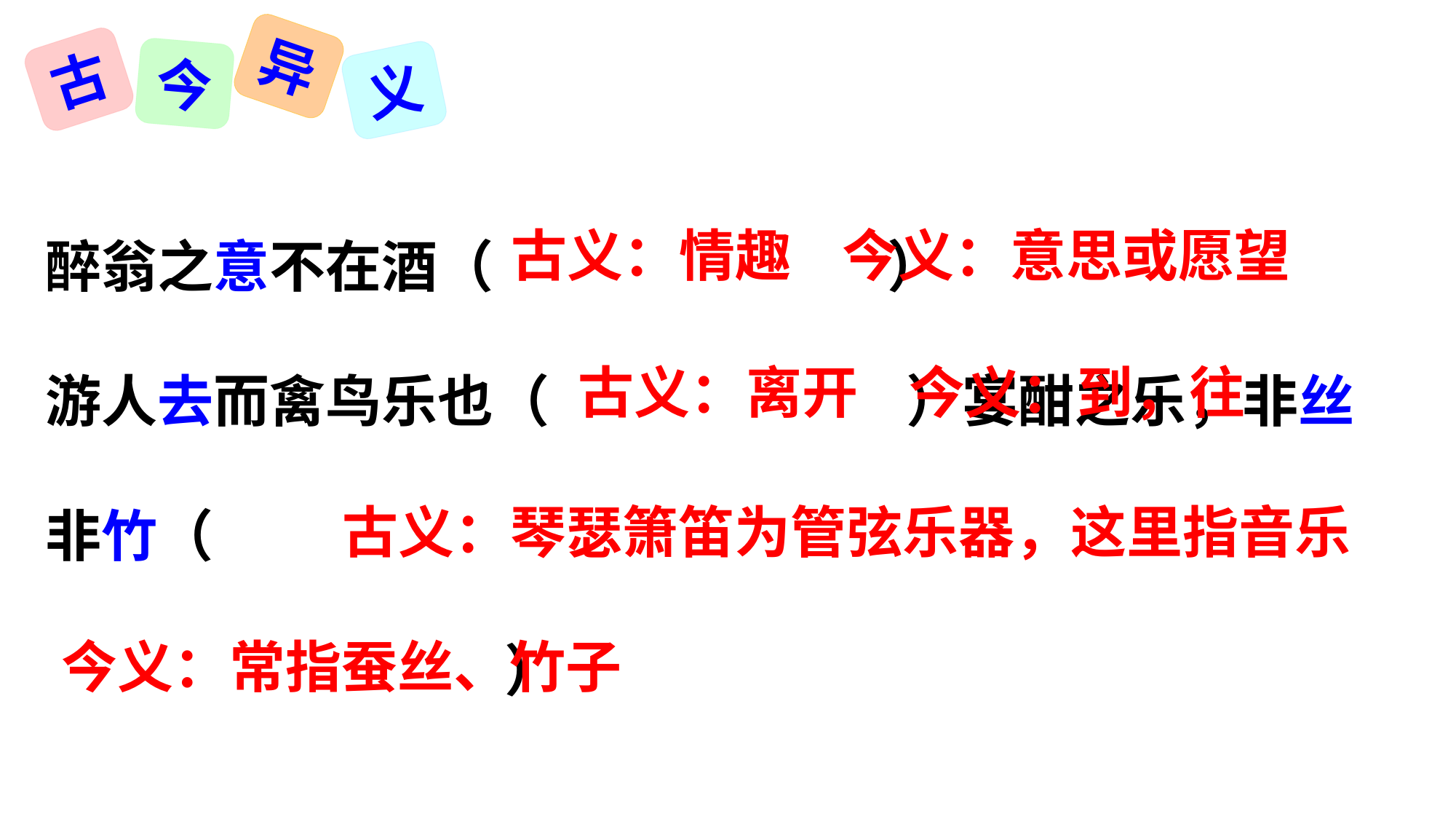

异
古
今
义
醉翁之意不在酒（                               ）
游人去而禽鸟乐也（                            ）宴酣之乐，非丝非竹（
                                   ）
古义：情趣    今义：意思或愿望
古义：离开    今义：到，往
                     古义：琴瑟箫笛为管弦乐器，这里指音乐    今义：常指蚕丝、竹子